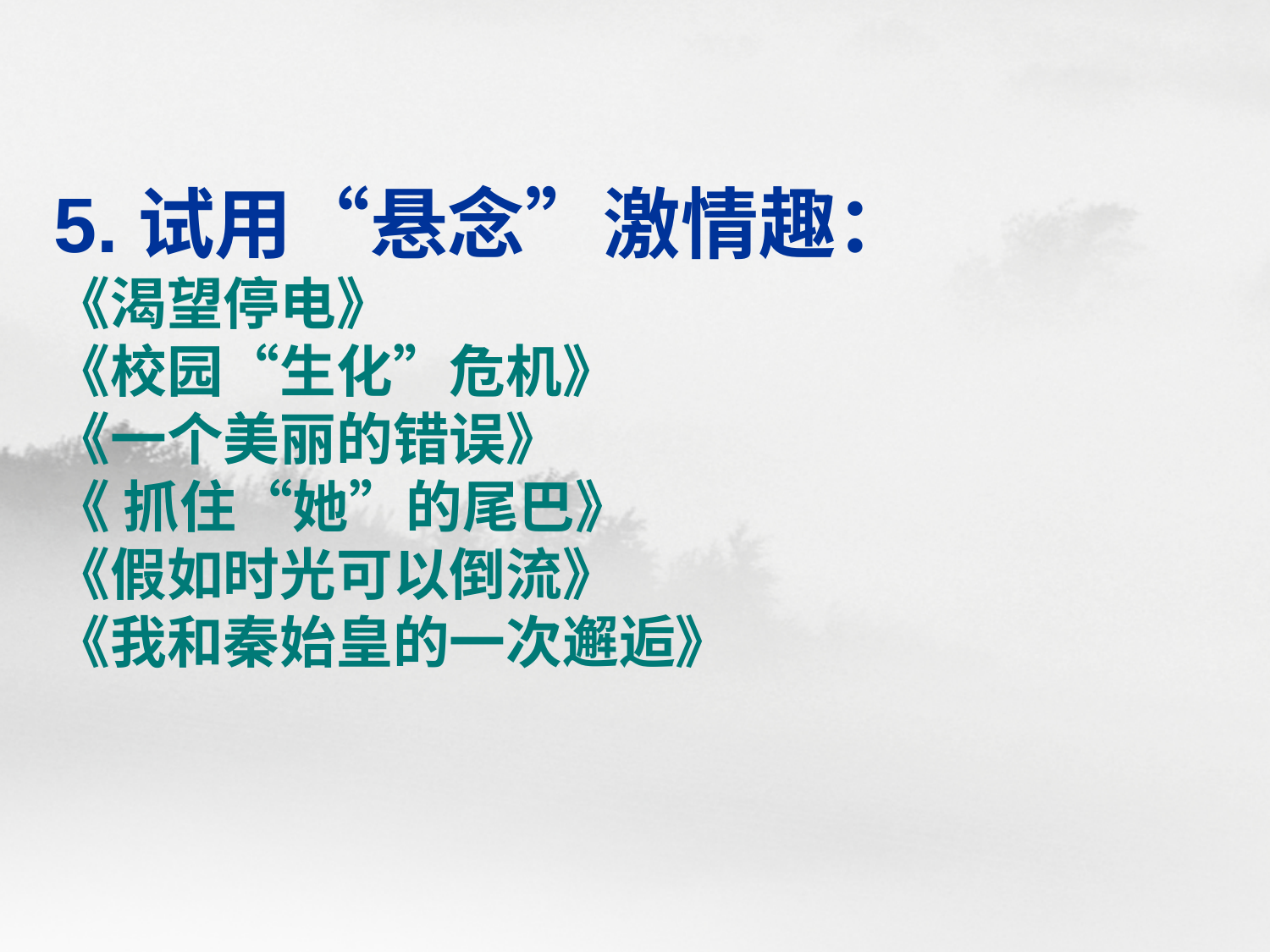

# 5.试用“悬念”激情趣： 《渴望停电》 《校园“生化”危机》 《一个美丽的错误》 《 抓住“她”的尾巴》 《假如时光可以倒流》 《我和秦始皇的一次邂逅》